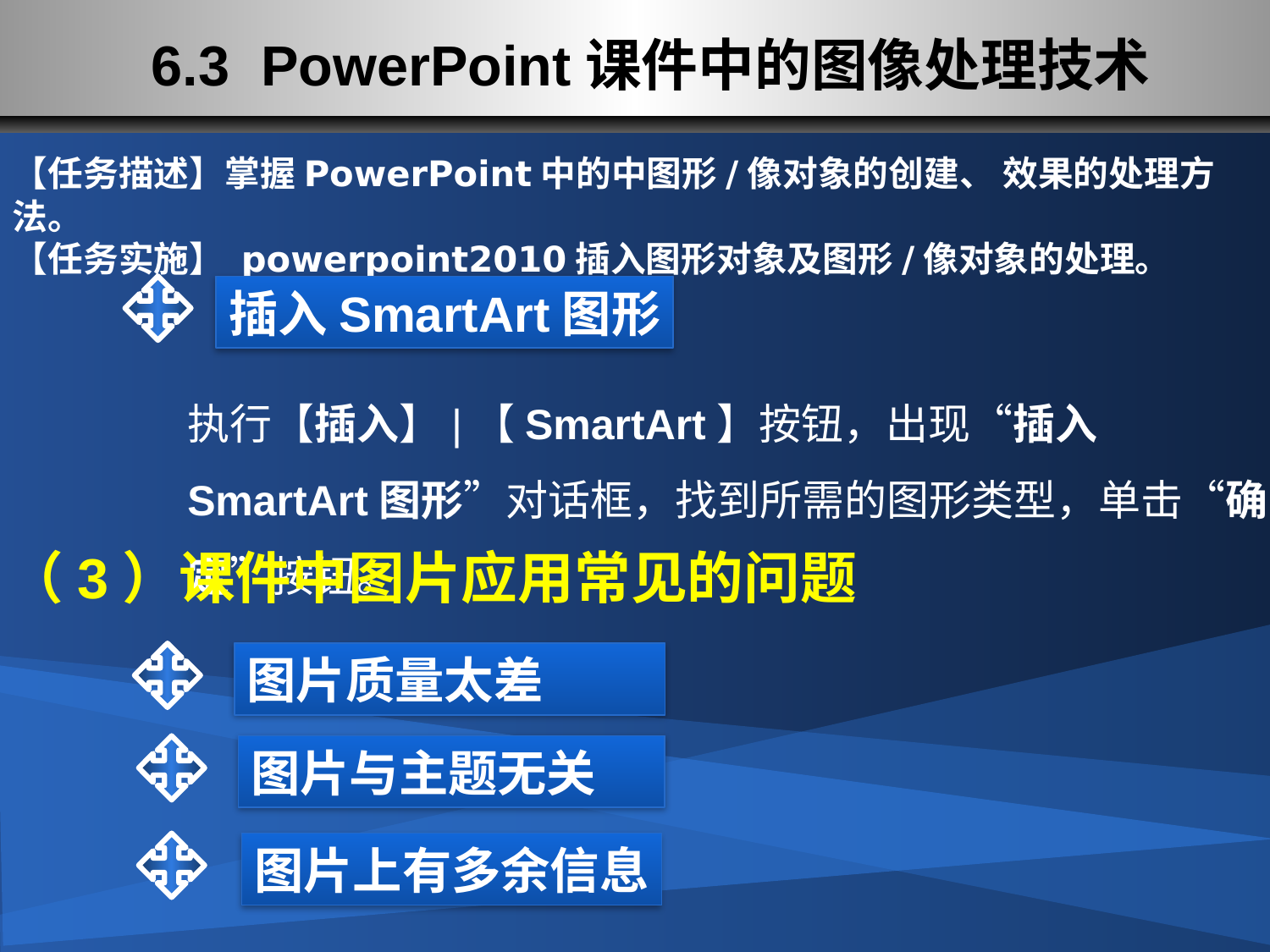

# 6.3  PowerPoint课件中的图像处理技术
【任务描述】掌握PowerPoint中的中图形/像对象的创建、 效果的处理方法。
【任务实施】 powerpoint2010插入图形对象及图形/像对象的处理。

插入SmartArt图形
执行【插入】|【SmartArt】按钮，出现“插入SmartArt图形”对话框，找到所需的图形类型，单击“确定”按钮。
（3）课件中图片应用常见的问题

图片质量太差

图片与主题无关

图片上有多余信息